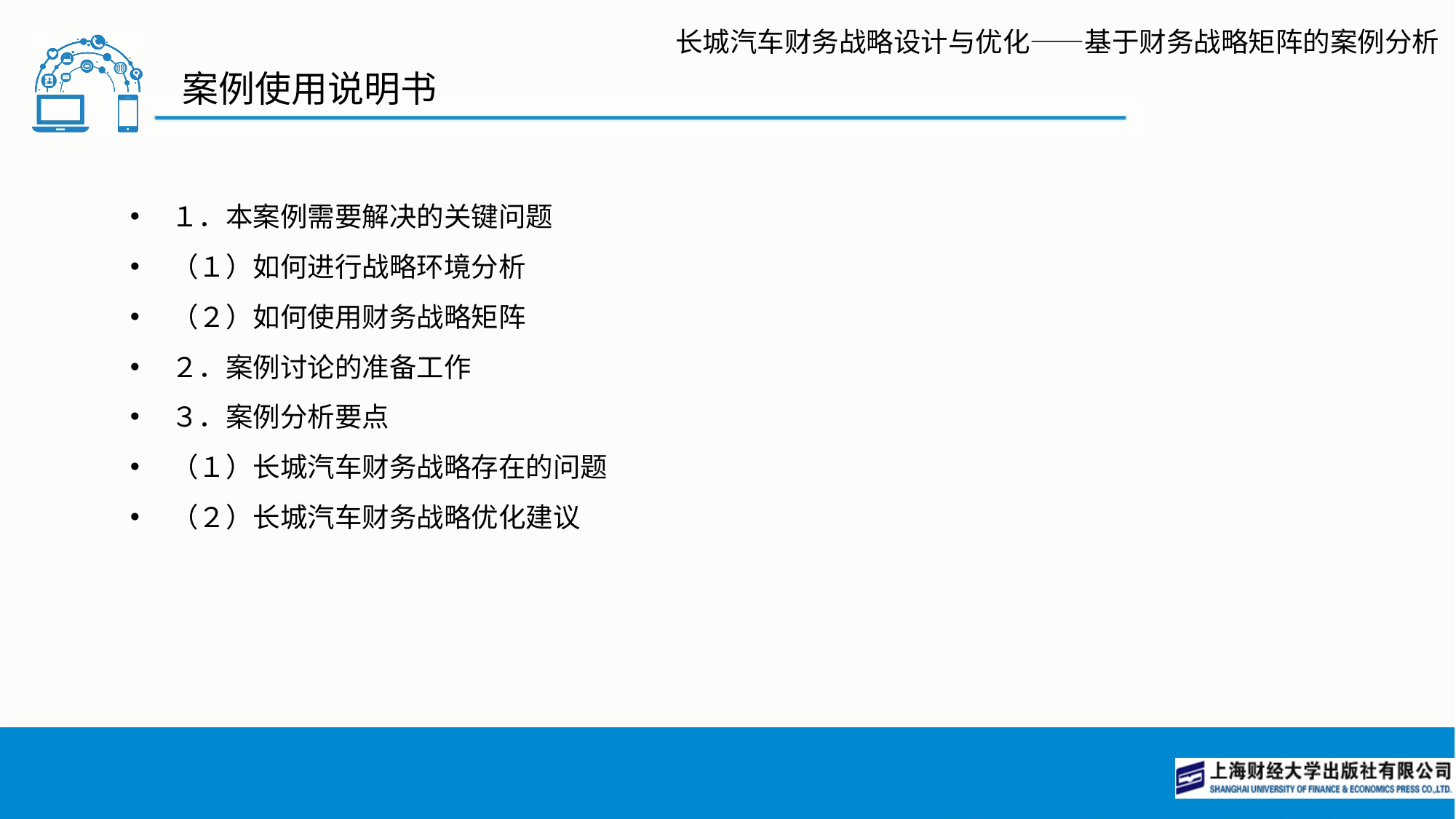

长城汽车财务战略设计与优化——基于财务战略矩阵的案例分析
# 案例使用说明书
１．本案例需要解决的关键问题
（１）如何进行战略环境分析
（２）如何使用财务战略矩阵
２．案例讨论的准备工作
３．案例分析要点
（１）长城汽车财务战略存在的问题
（２）长城汽车财务战略优化建议